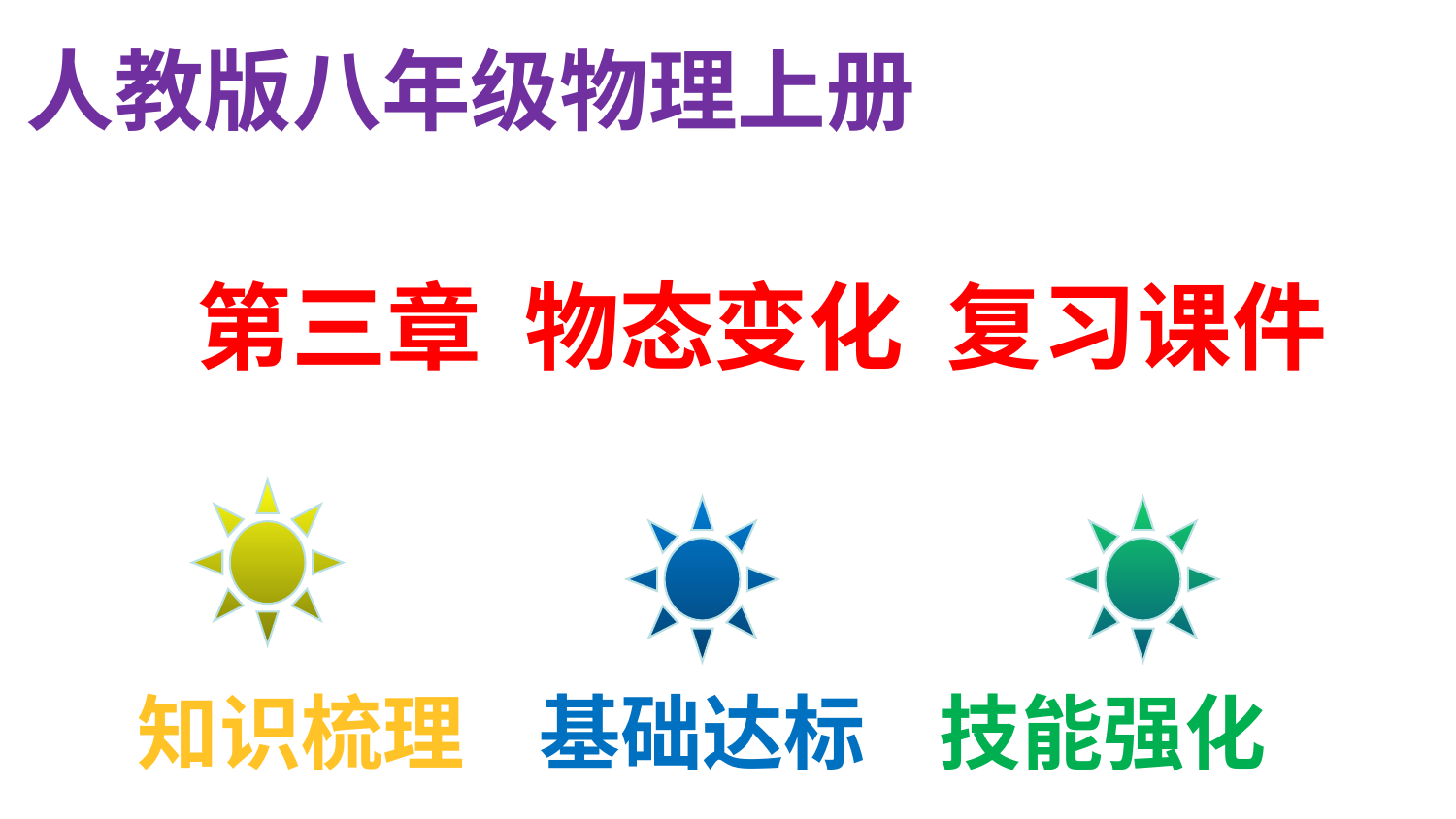

人教版八年级物理上册
# 第三章  物态变化  复习课件

知识梳理    基础达标    技能强化